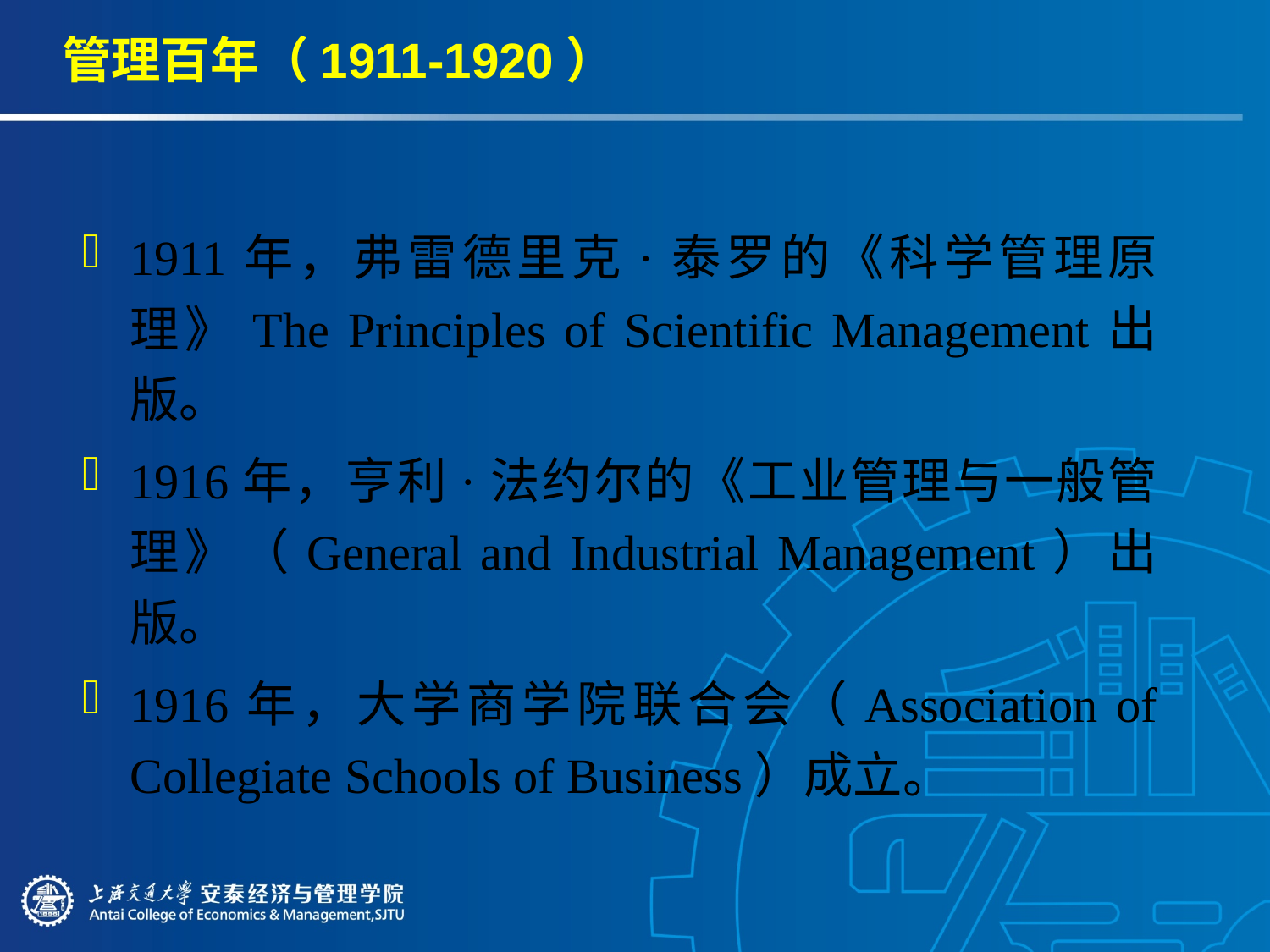

# 管理百年（1911-1920）
1911年，弗雷德里克·泰罗的《科学管理原理》The Principles of Scientific Management出版。
1916年，亨利·法约尔的《工业管理与一般管理》（General and Industrial Management）出版。
1916年，大学商学院联合会（Association of Collegiate Schools of Business）成立。